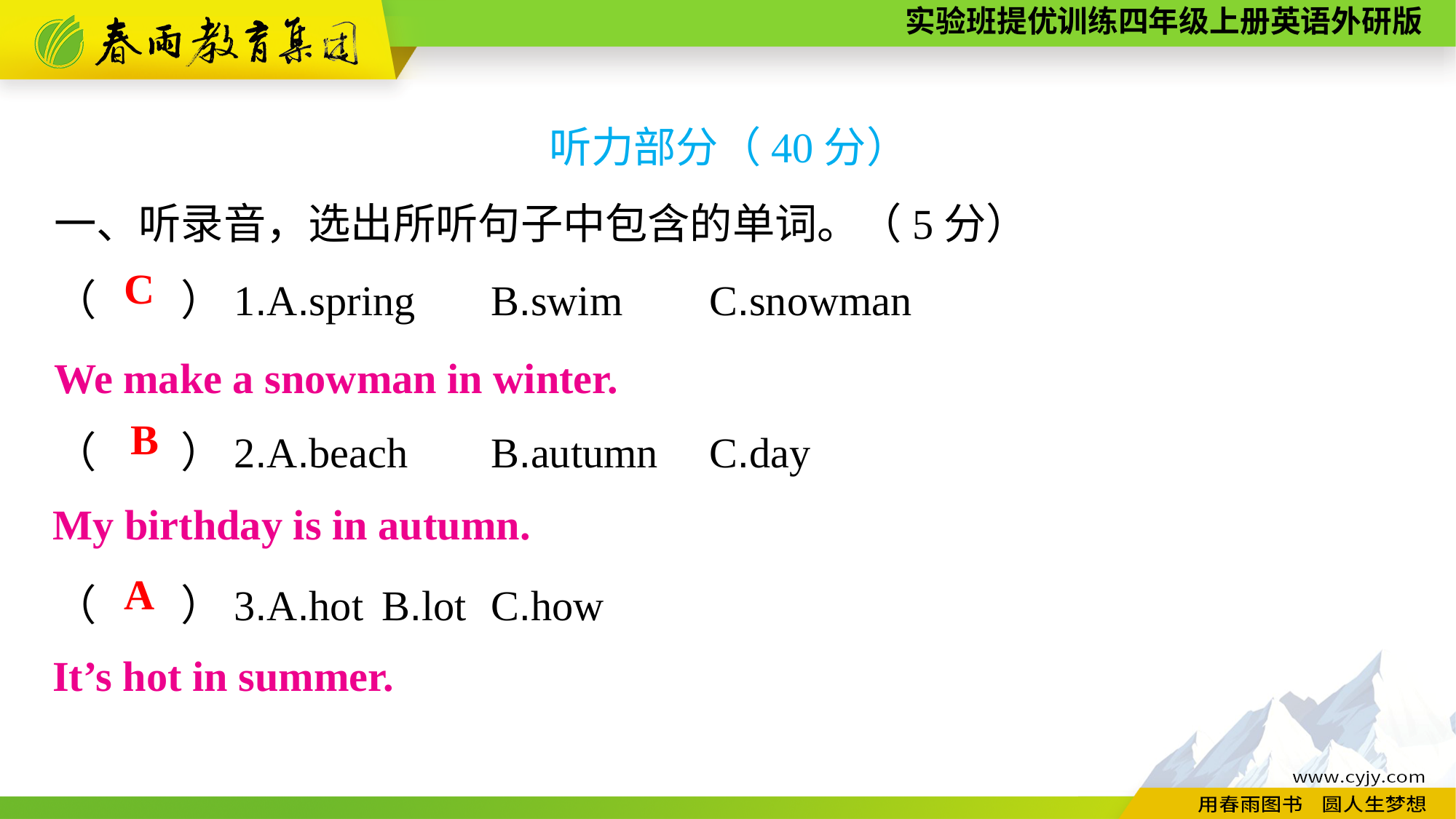

听力部分（40分）
一、听录音，选出所听句子中包含的单词。（5分）
（　　）1.A.spring	B.swim	C.snowman

（　　）2.A.beach	B.autumn	C.day

（　　）3.A.hot	B.lot	C.how

C
We make a snowman in winter.
B
My birthday is in autumn.
A
It’s hot in summer.